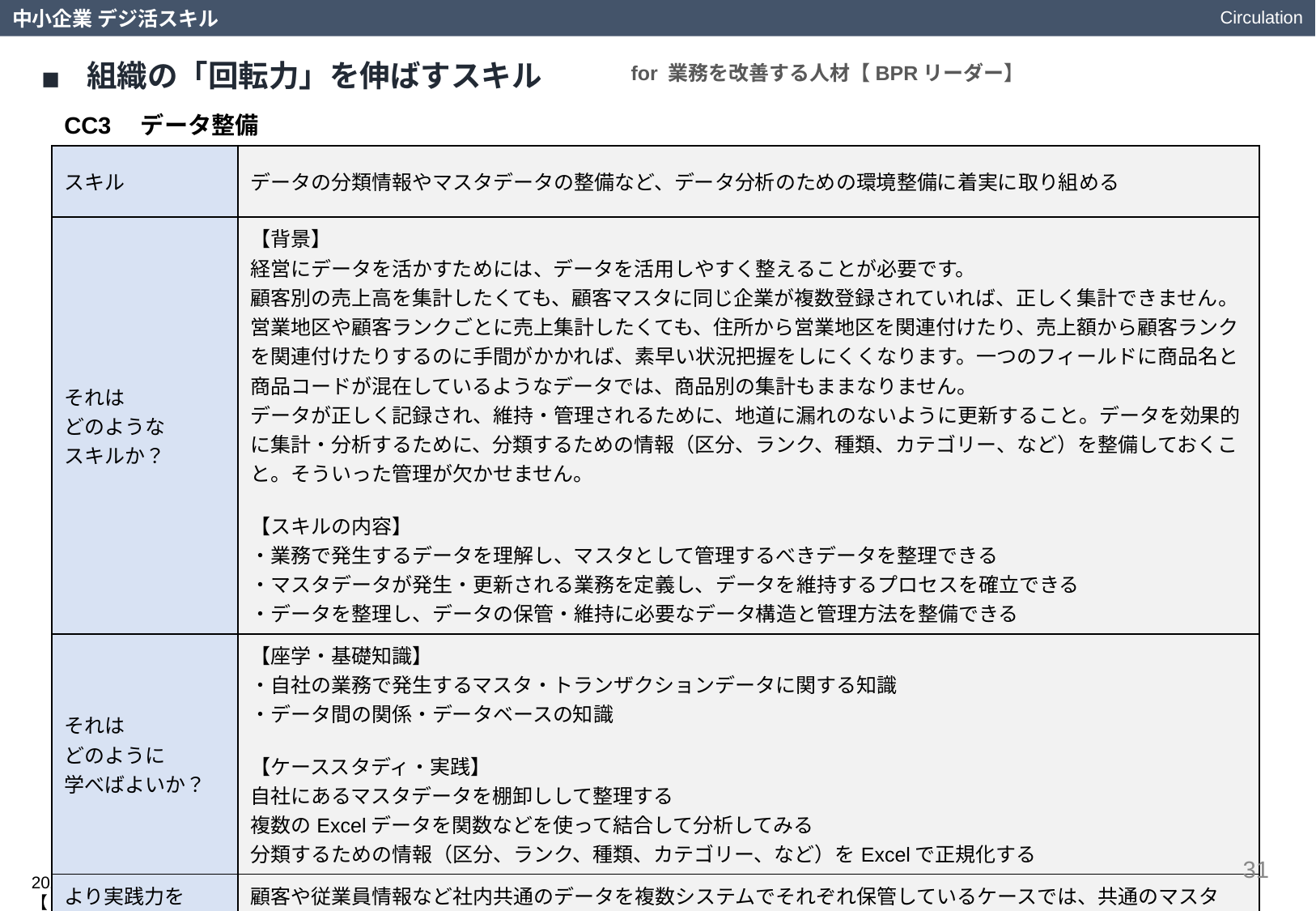

Circulation
中小企業 デジ活スキル
組織の「回転力」を伸ばすスキル
for 業務を改善する人材【BPRリーダー】
CC3　データ整備
| スキル | データの分類情報やマスタデータの整備など、データ分析のための環境整備に着実に取り組める |
| --- | --- |
| それは どのような スキルか？ | 【背景】 経営にデータを活かすためには、データを活用しやすく整えることが必要です。 顧客別の売上高を集計したくても、顧客マスタに同じ企業が複数登録されていれば、正しく集計できません。営業地区や顧客ランクごとに売上集計したくても、住所から営業地区を関連付けたり、売上額から顧客ランクを関連付けたりするのに手間がかかれば、素早い状況把握をしにくくなります。一つのフィールドに商品名と商品コードが混在しているようなデータでは、商品別の集計もままなりません。 データが正しく記録され、維持・管理されるために、地道に漏れのないように更新すること。データを効果的に集計・分析するために、分類するための情報（区分、ランク、種類、カテゴリー、など）を整備しておくこと。そういった管理が欠かせません。 【スキルの内容】 ・業務で発生するデータを理解し、マスタとして管理するべきデータを整理できる ・マスタデータが発生・更新される業務を定義し、データを維持するプロセスを確立できる ・データを整理し、データの保管・維持に必要なデータ構造と管理方法を整備できる |
| それは どのように 学べばよいか？ | 【座学・基礎知識】 ・自社の業務で発生するマスタ・トランザクションデータに関する知識 ・データ間の関係・データベースの知識 【ケーススタディ・実践】 自社にあるマスタデータを棚卸しして整理する 複数のExcelデータを関数などを使って結合して分析してみる 分類するための情報（区分、ランク、種類、カテゴリー、など）をExcelで正規化する |
| より実践力を 高めるための 視点や考え方は？ | 顧客や従業員情報など社内共通のデータを複数システムでそれぞれ保管しているケースでは、共通のマスタデータを決めて、そこで一元的に登録・更新管理することを目指します。リアルタイムに複数システムに連動しなければダウンロードしたデータをアップロードして反映する方法を採用します。一見手間がかかるように見えますが、データが揃うことで、業務も正確に行え、データを経営に役立てやすくなります。 |
31